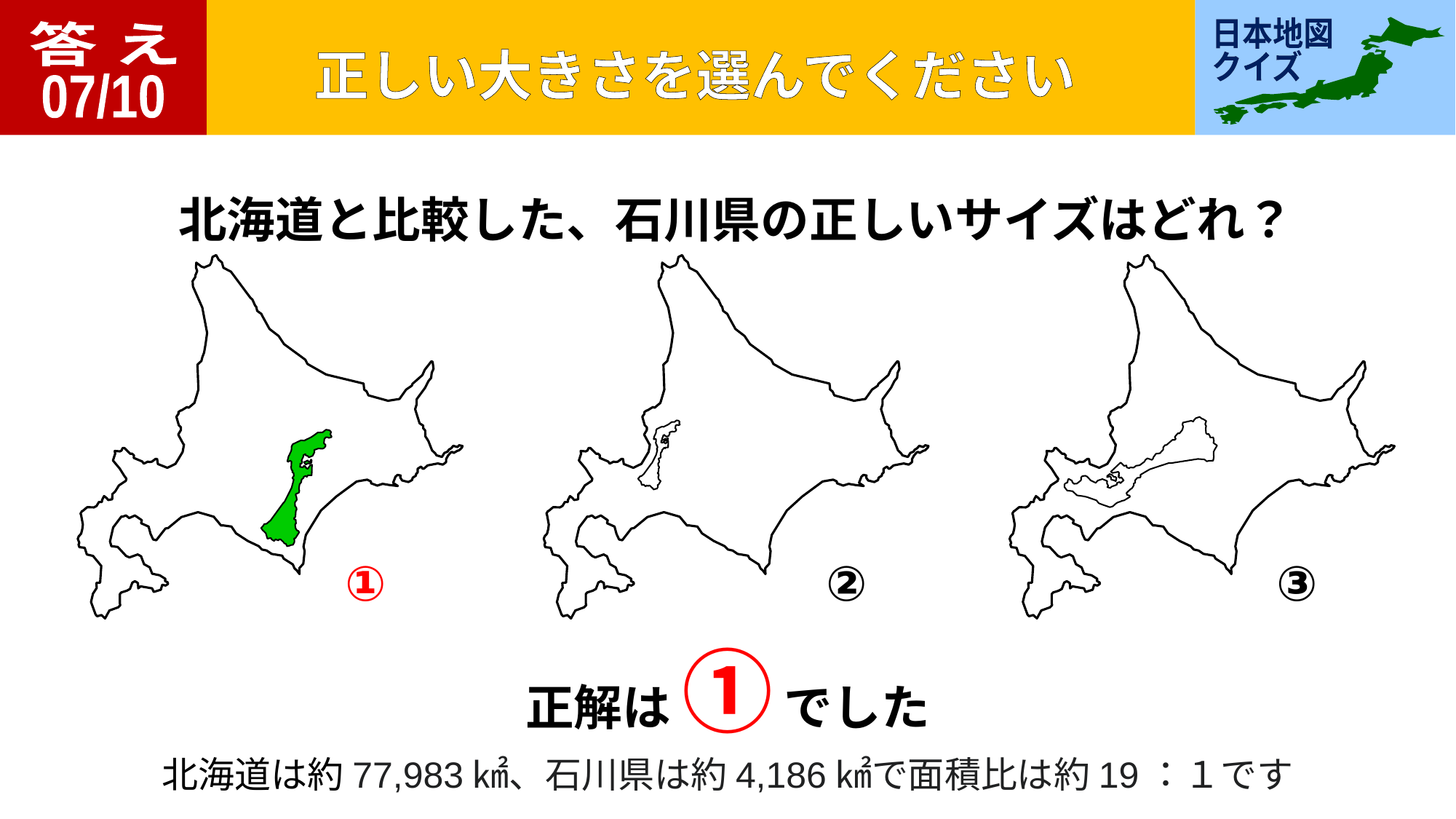

答 え
07/10
北海道と比較した、石川県の正しいサイズはどれ？

①
②
③
正解は ① でした
北海道は約77,983㎢、石川県は約4,186㎢で面積比は約19：１です